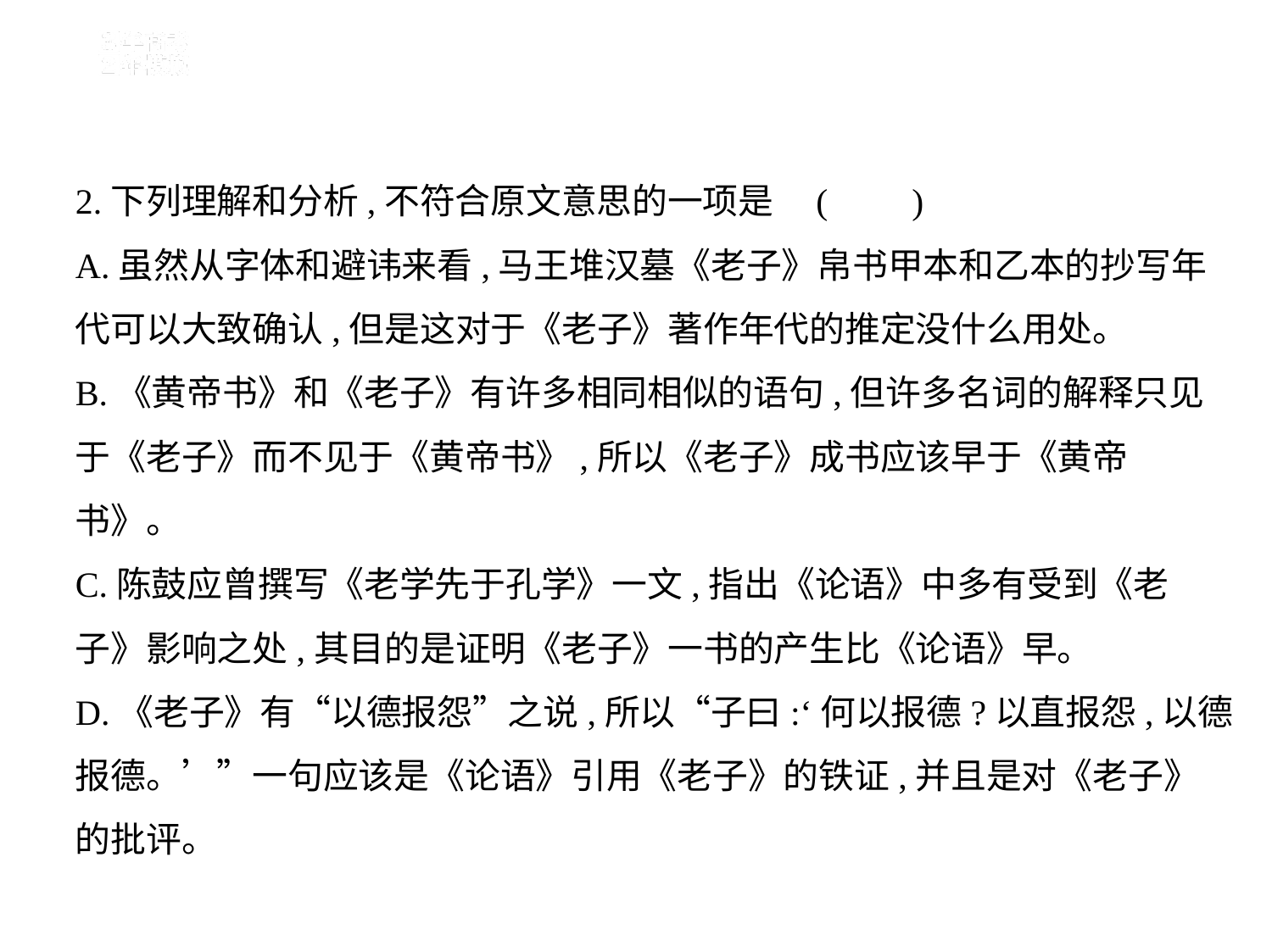

2.下列理解和分析,不符合原文意思的一项是 (　    )
A.虽然从字体和避讳来看,马王堆汉墓《老子》帛书甲本和乙本的抄写年
代可以大致确认,但是这对于《老子》著作年代的推定没什么用处。
B.《黄帝书》和《老子》有许多相同相似的语句,但许多名词的解释只见
于《老子》而不见于《黄帝书》,所以《老子》成书应该早于《黄帝
书》。
C.陈鼓应曾撰写《老学先于孔学》一文,指出《论语》中多有受到《老
子》影响之处,其目的是证明《老子》一书的产生比《论语》早。
D.《老子》有“以德报怨”之说,所以“子曰:‘何以报德?以直报怨,以德
报德。’”一句应该是《论语》引用《老子》的铁证,并且是对《老子》
的批评。